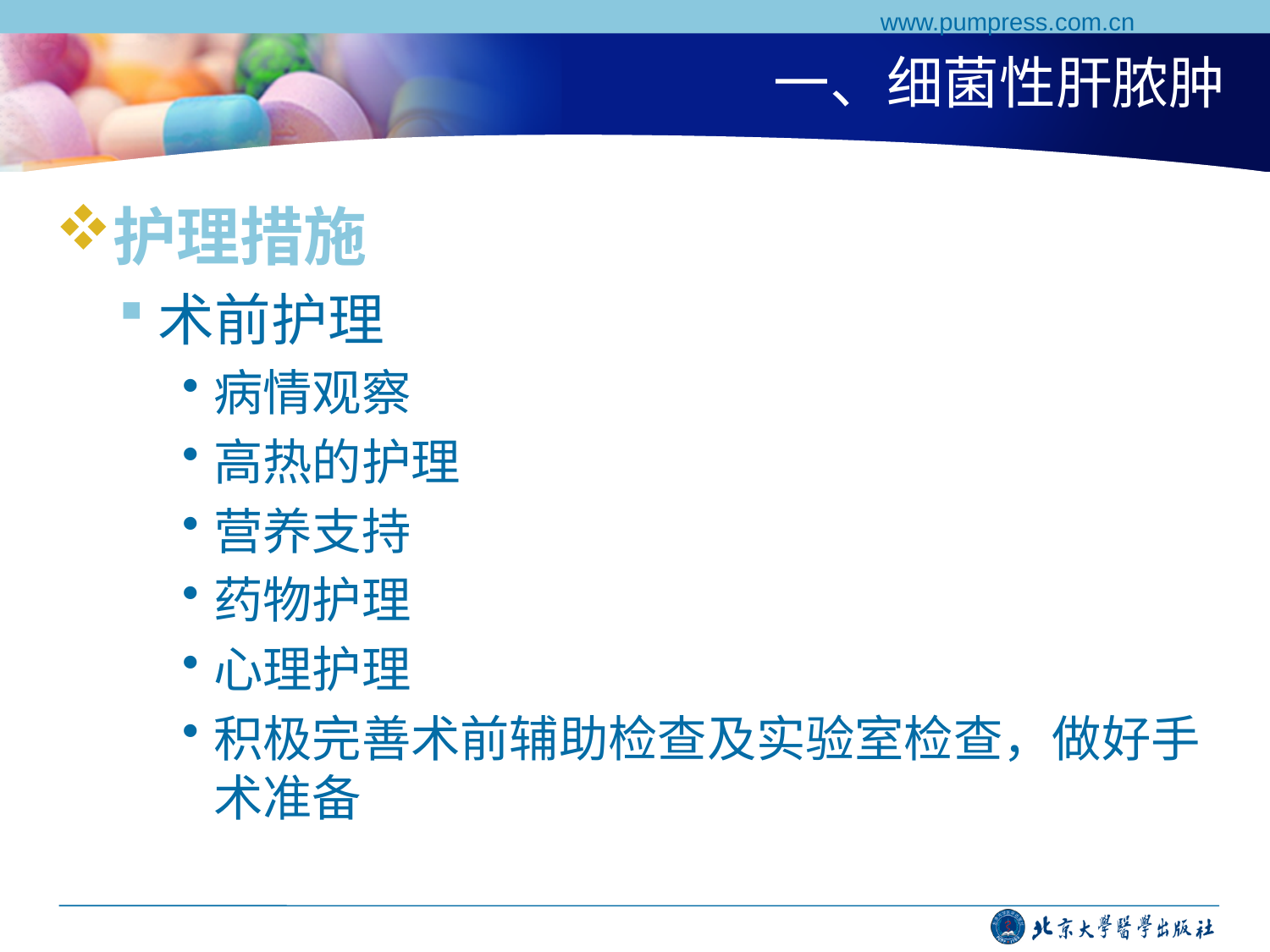

www.pumpress.com.cn
# 一、细菌性肝脓肿
护理措施
术前护理
病情观察
高热的护理
营养支持
药物护理
心理护理
积极完善术前辅助检查及实验室检查，做好手术准备